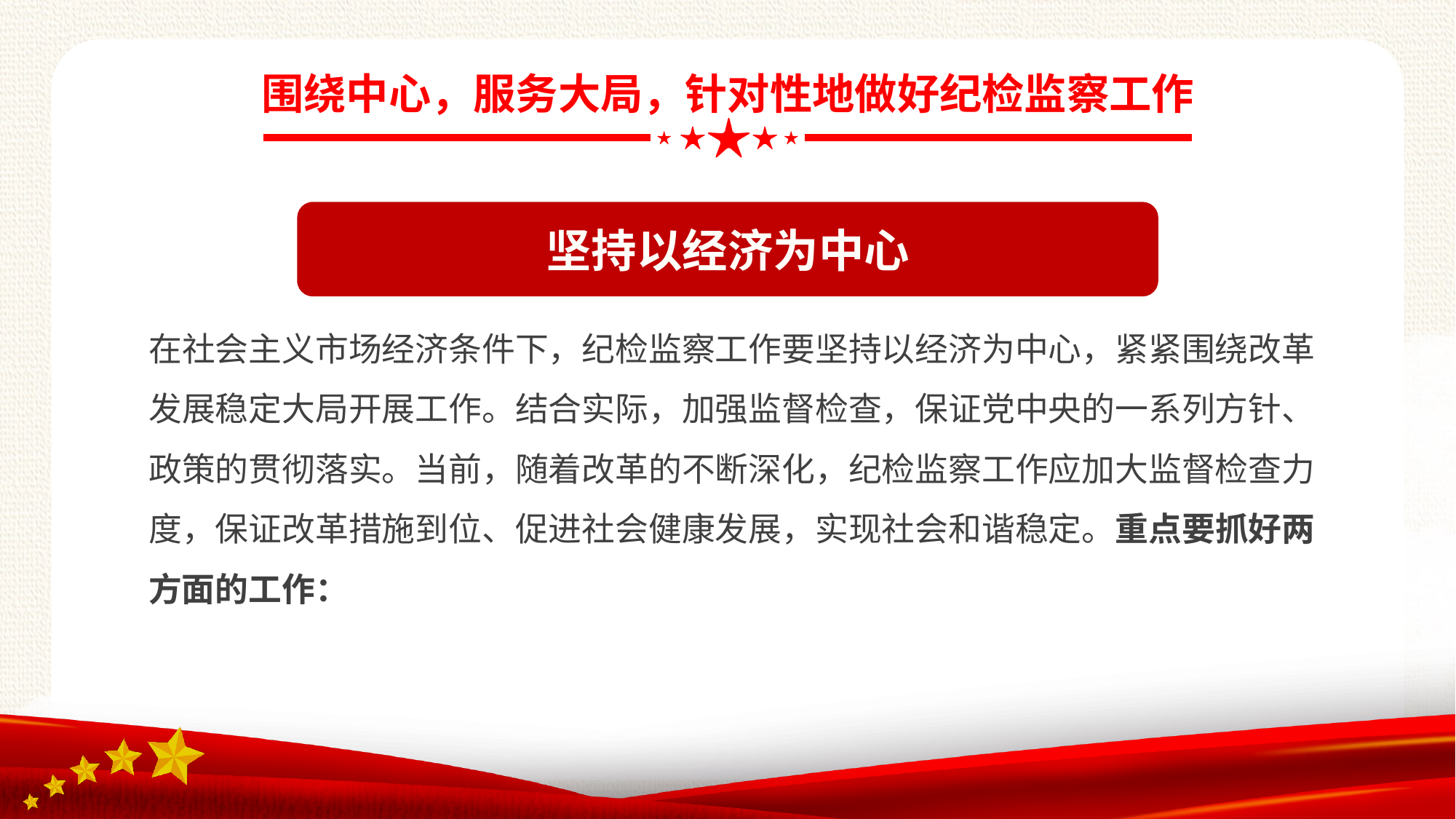

坚持以经济为中心
在社会主义市场经济条件下，纪检监察工作要坚持以经济为中心，紧紧围绕改革发展稳定大局开展工作。结合实际，加强监督检查，保证党中央的一系列方针、政策的贯彻落实。当前，随着改革的不断深化，纪检监察工作应加大监督检查力度，保证改革措施到位、促进社会健康发展，实现社会和谐稳定。重点要抓好两方面的工作：